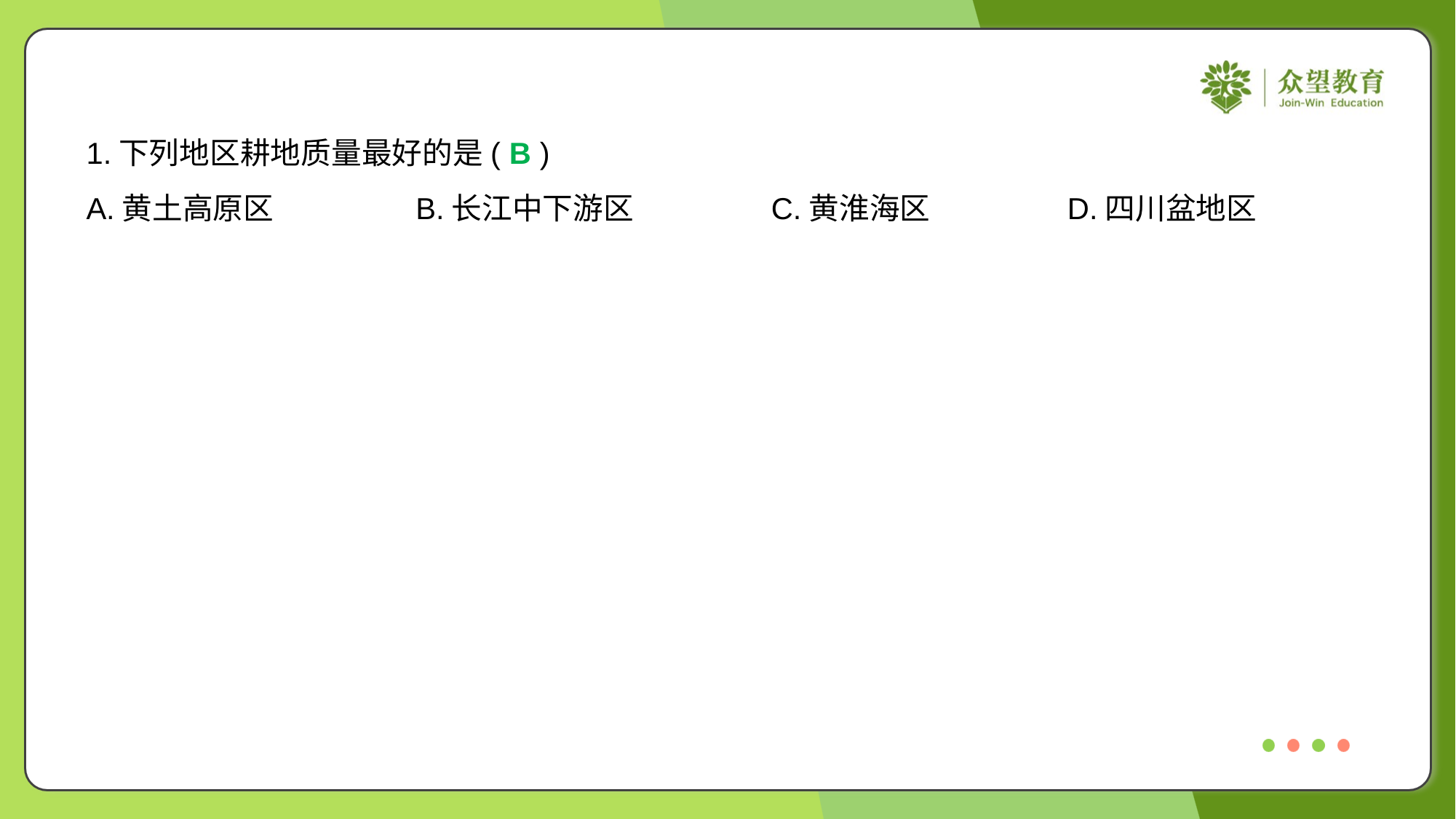

1.下列地区耕地质量最好的是(     )
B
A.黄土高原区	B.长江中下游区	C.黄淮海区	D.四川盆地区